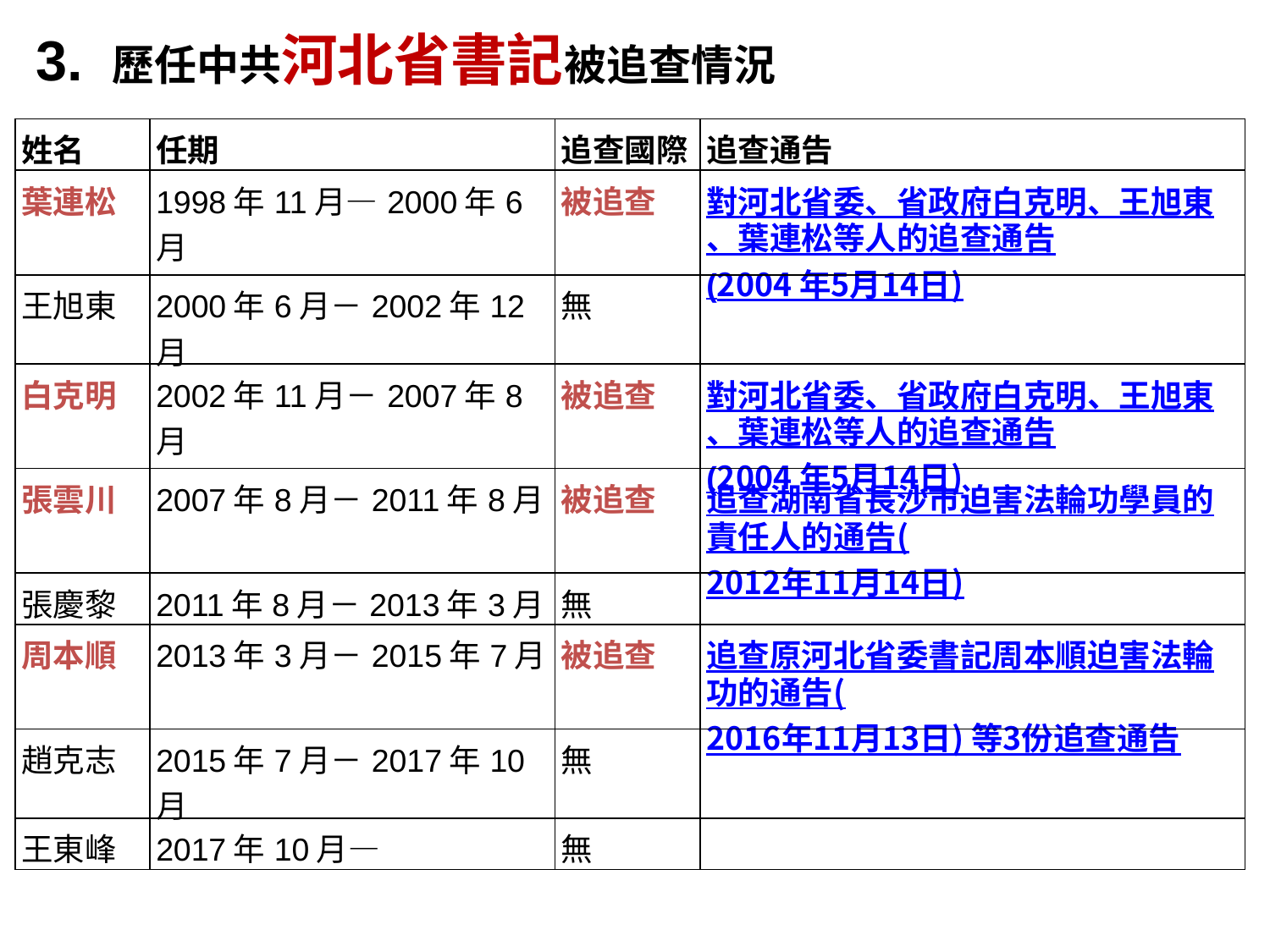

3. 歷任中共河北省書記被追查情況
| 姓名 | 任期 | 追查國際 | 追查通告 |
| --- | --- | --- | --- |
| 葉連松 | 1998年11月—2000年6月 | 被追查 | 對河北省委、省政府白克明、王旭東、葉連松等人的追查通告 (2004 年5月14日) |
| 王旭東 | 2000年6月－2002年12月 | 無 |  |
| 白克明 | 2002年11月－2007年8月 | 被追查 | 對河北省委、省政府白克明、王旭東、葉連松等人的追查通告 (2004 年5月14日) |
| 張雲川 | 2007年8月－2011年8月 | 被追查 | 追查湖南省長沙市迫害法輪功學員的責任人的通告(2012年11月14日) |
| 張慶黎 | 2011年8月－2013年3月 | 無 |  |
| 周本順 | 2013年3月－2015年7月 | 被追查 | 追查原河北省委書記周本順迫害法輪功的通告(2016年11月13日) 等3份追查通告 |
| 趙克志 | 2015年7月－2017年10月 | 無 |  |
| 王東峰 | 2017年10月— | 無 |  |